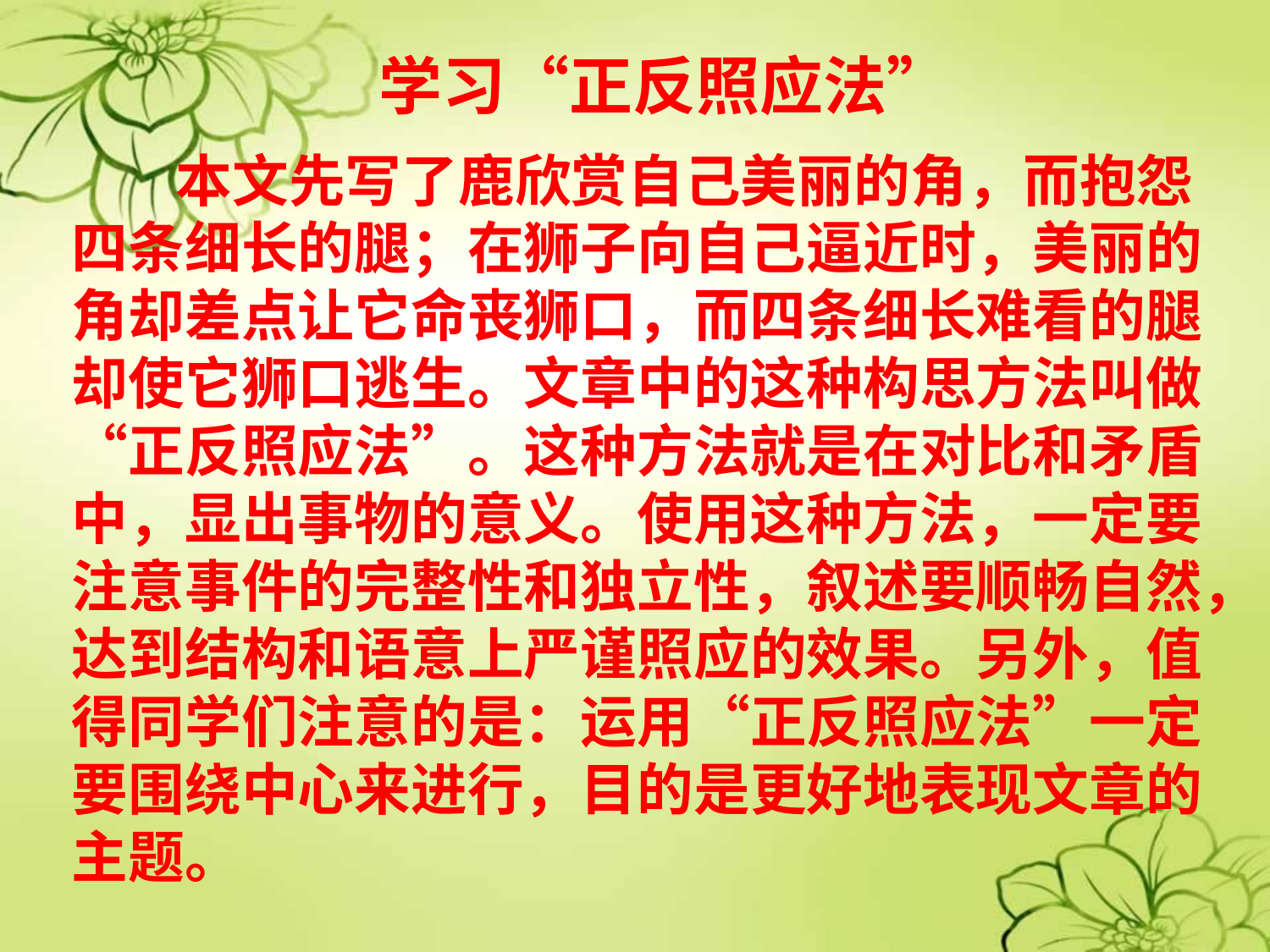

学习“正反照应法”
       本文先写了鹿欣赏自己美丽的角，而抱怨四条细长的腿；在狮子向自己逼近时，美丽的角却差点让它命丧狮口，而四条细长难看的腿却使它狮口逃生。文章中的这种构思方法叫做“正反照应法”。这种方法就是在对比和矛盾中，显出事物的意义。使用这种方法，一定要注意事件的完整性和独立性，叙述要顺畅自然，达到结构和语意上严谨照应的效果。另外，值得同学们注意的是：运用“正反照应法”一定要围绕中心来进行，目的是更好地表现文章的主题。